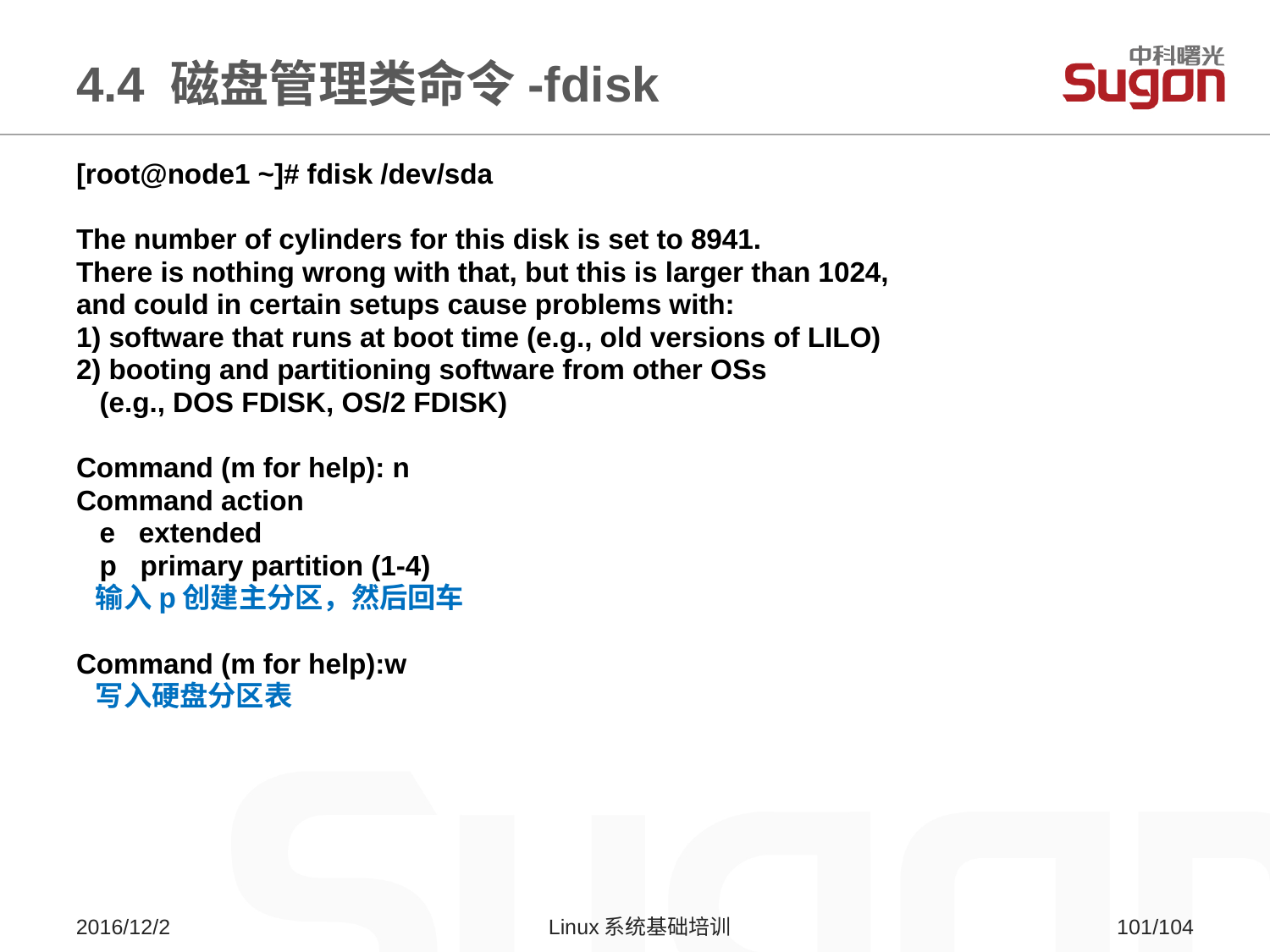

# 4.4 磁盘管理类命令-fdisk
[root@node1 ~]# fdisk /dev/sda

The number of cylinders for this disk is set to 8941.
There is nothing wrong with that, but this is larger than 1024,
and could in certain setups cause problems with:
1) software that runs at boot time (e.g., old versions of LILO)
2) booting and partitioning software from other OSs
   (e.g., DOS FDISK, OS/2 FDISK)

Command (m for help): n
Command action
   e   extended
   p   primary partition (1-4)
  输入p创建主分区，然后回车

Command (m for help):w
  写入硬盘分区表